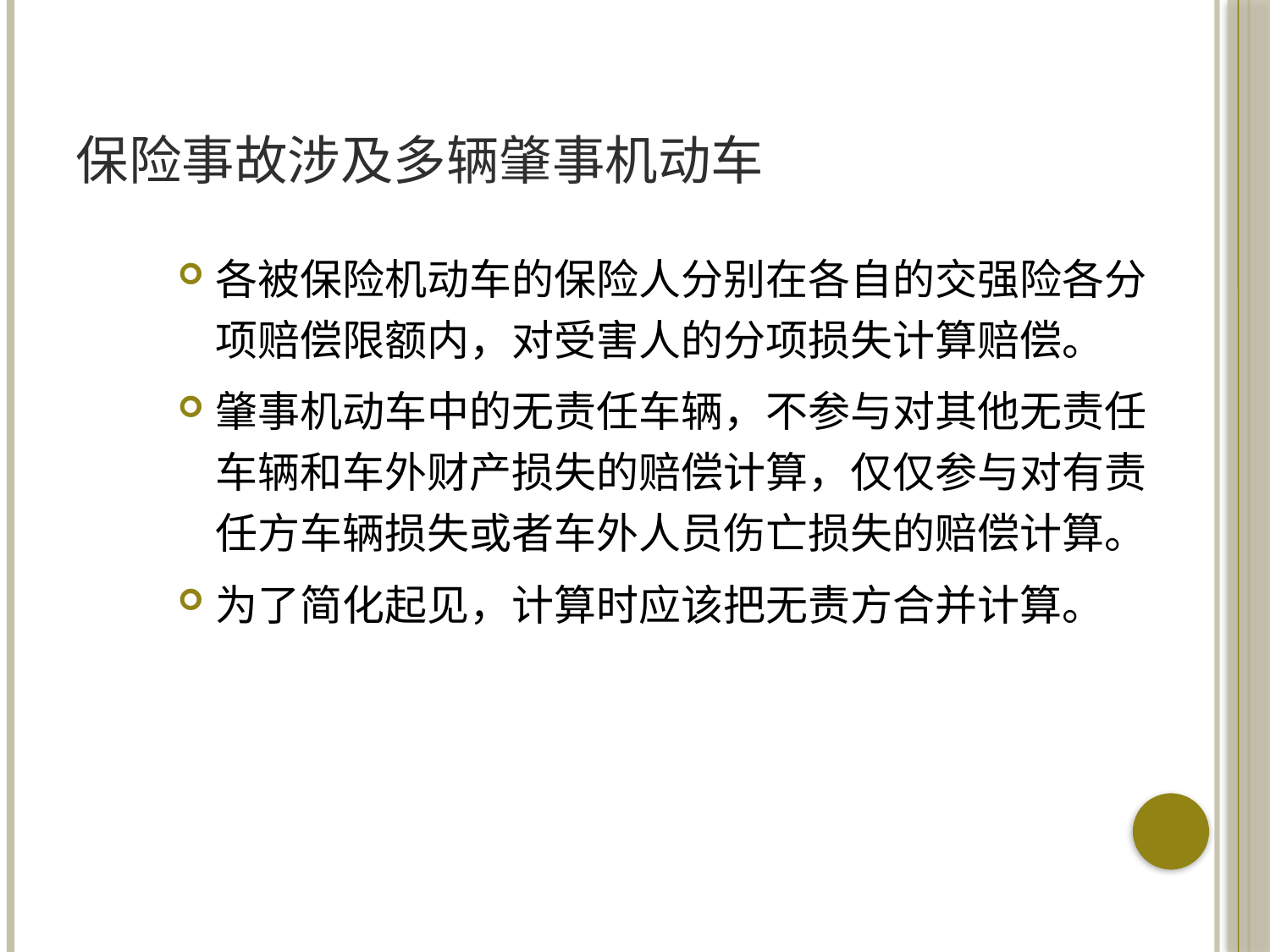

# 保险事故涉及多辆肇事机动车
各被保险机动车的保险人分别在各自的交强险各分项赔偿限额内，对受害人的分项损失计算赔偿。
肇事机动车中的无责任车辆，不参与对其他无责任车辆和车外财产损失的赔偿计算，仅仅参与对有责任方车辆损失或者车外人员伤亡损失的赔偿计算。
为了简化起见，计算时应该把无责方合并计算。